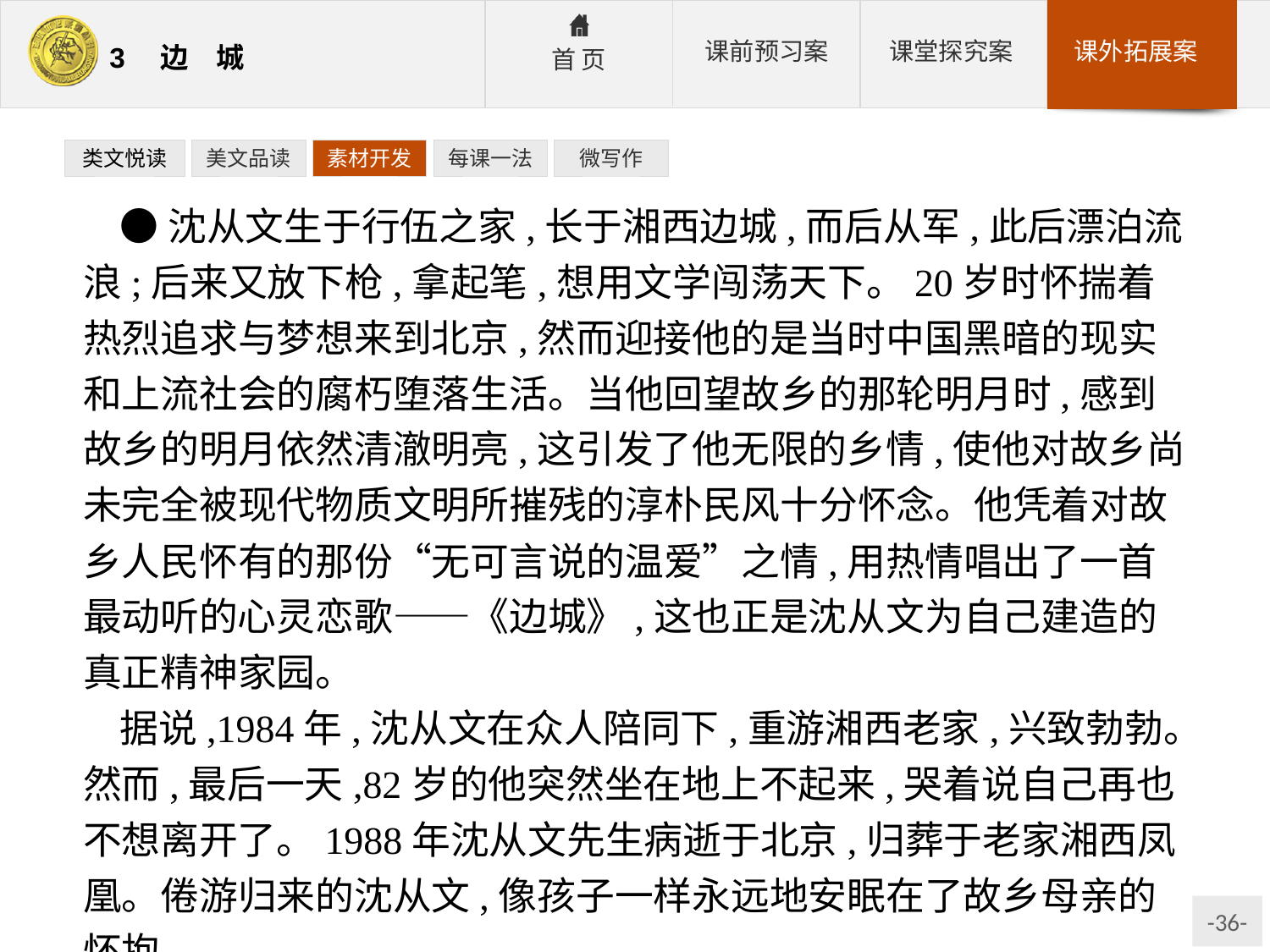

类文悦读
美文品读
素材开发
每课一法
微写作
●沈从文生于行伍之家,长于湘西边城,而后从军,此后漂泊流浪;后来又放下枪,拿起笔,想用文学闯荡天下。20岁时怀揣着热烈追求与梦想来到北京,然而迎接他的是当时中国黑暗的现实和上流社会的腐朽堕落生活。当他回望故乡的那轮明月时,感到故乡的明月依然清澈明亮,这引发了他无限的乡情,使他对故乡尚未完全被现代物质文明所摧残的淳朴民风十分怀念。他凭着对故乡人民怀有的那份“无可言说的温爱”之情,用热情唱出了一首最动听的心灵恋歌——《边城》,这也正是沈从文为自己建造的真正精神家园。
据说,1984年,沈从文在众人陪同下,重游湘西老家,兴致勃勃。然而,最后一天,82岁的他突然坐在地上不起来,哭着说自己再也不想离开了。1988年沈从文先生病逝于北京,归葬于老家湘西凤凰。倦游归来的沈从文,像孩子一样永远地安眠在了故乡母亲的怀抱。
运用方向　精神家园、依恋、故乡